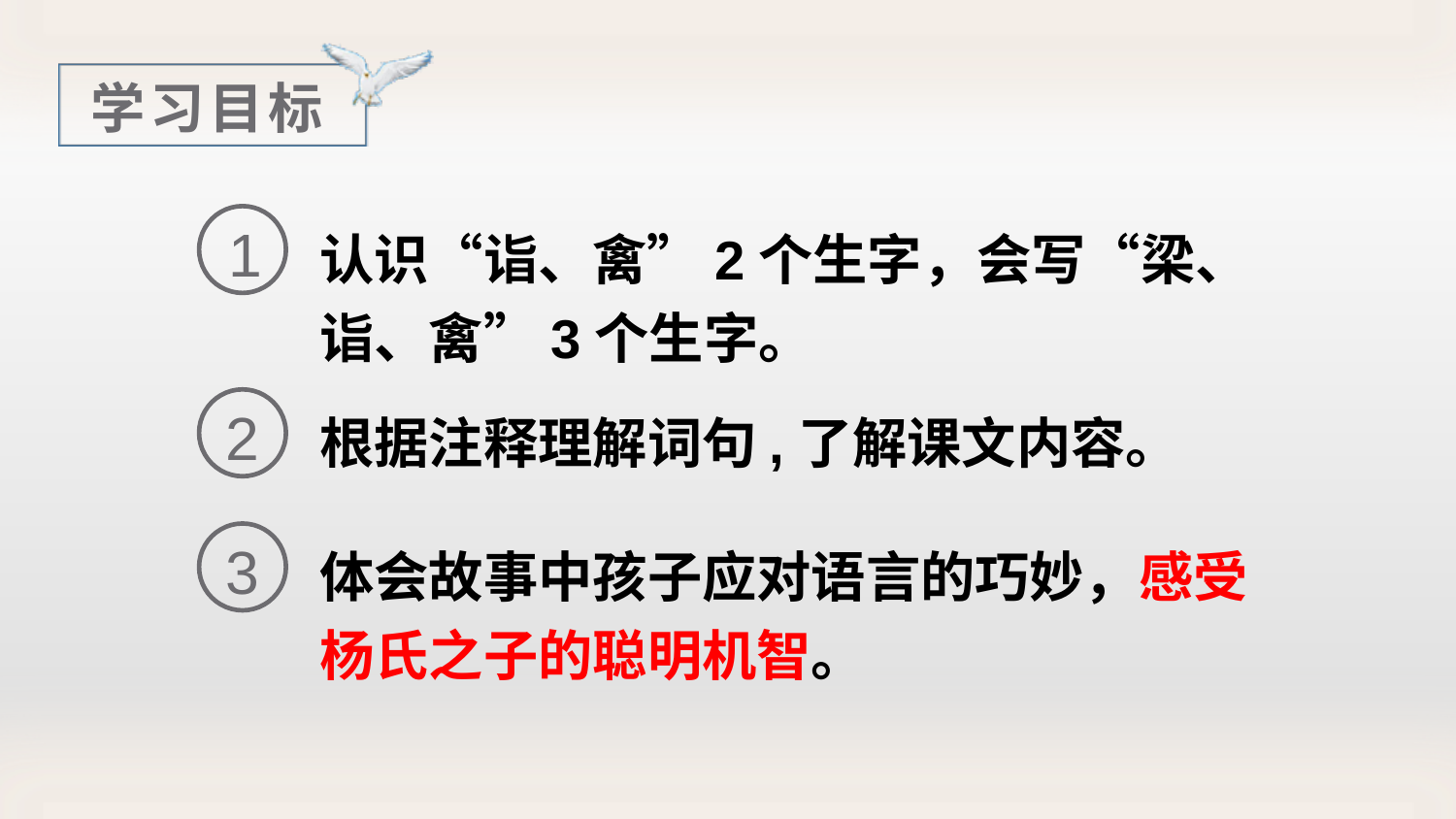

学习目标
认识“诣、禽”2个生字，会写“梁、诣、禽”3个生字。

1
根据注释理解词句,了解课文内容。

2
体会故事中孩子应对语言的巧妙，感受杨氏之子的聪明机智。

3